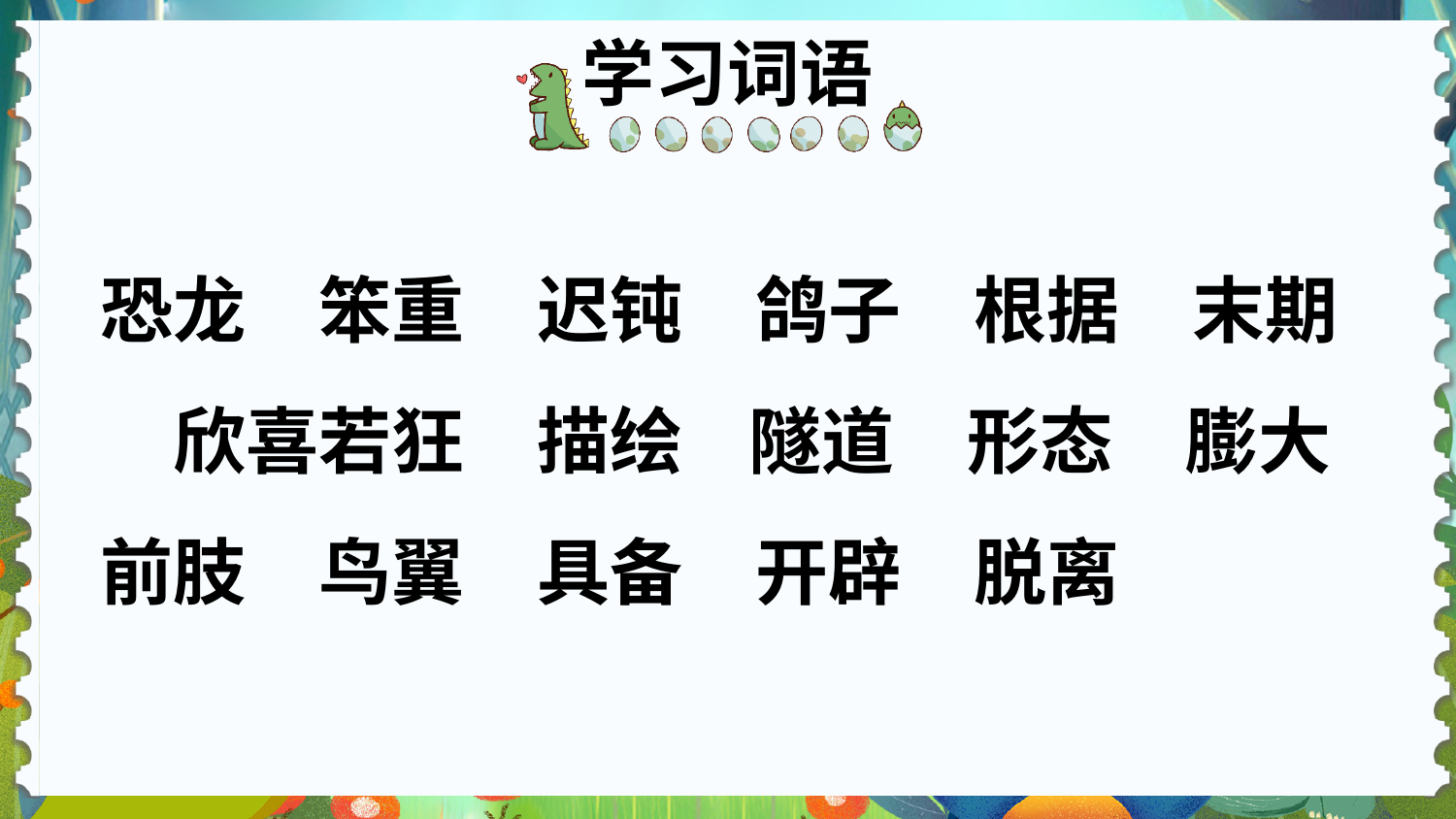

学习词语
恐龙　笨重　迟钝　鸽子　根据　末期　欣喜若狂　描绘    隧道　形态　膨大
前肢　鸟翼　具备　开辟　脱离